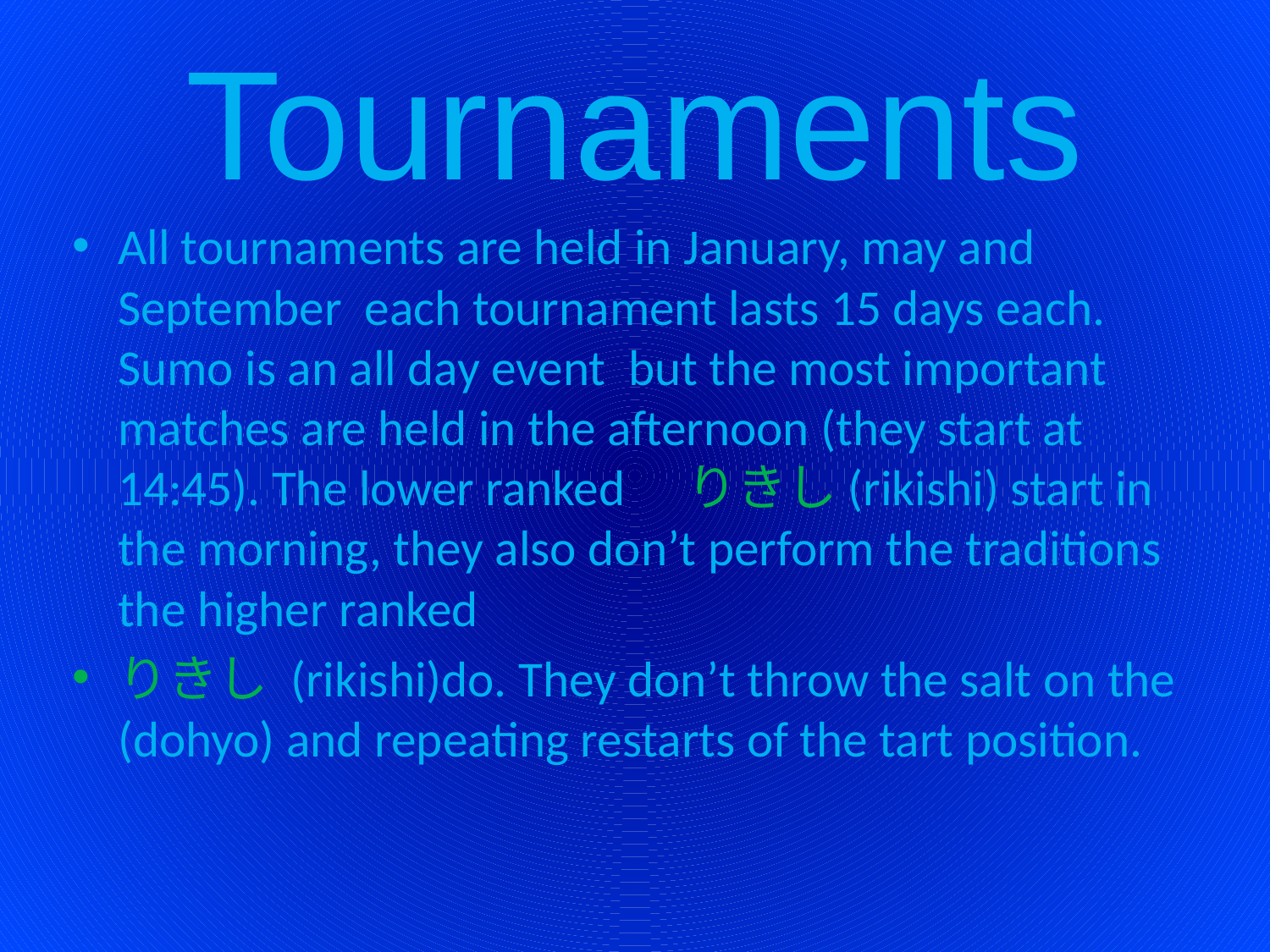

# Tournaments
All tournaments are held in January, may and September  each tournament lasts 15 days each. Sumo is an all day event  but the most important matches are held in the afternoon (they start at 14:45). The lower ranked　りきし(rikishi) start in the morning, they also don’t perform the traditions the higher ranked
りきし (rikishi)do. They don’t throw the salt on the (dohyo) and repeating restarts of the tart position.